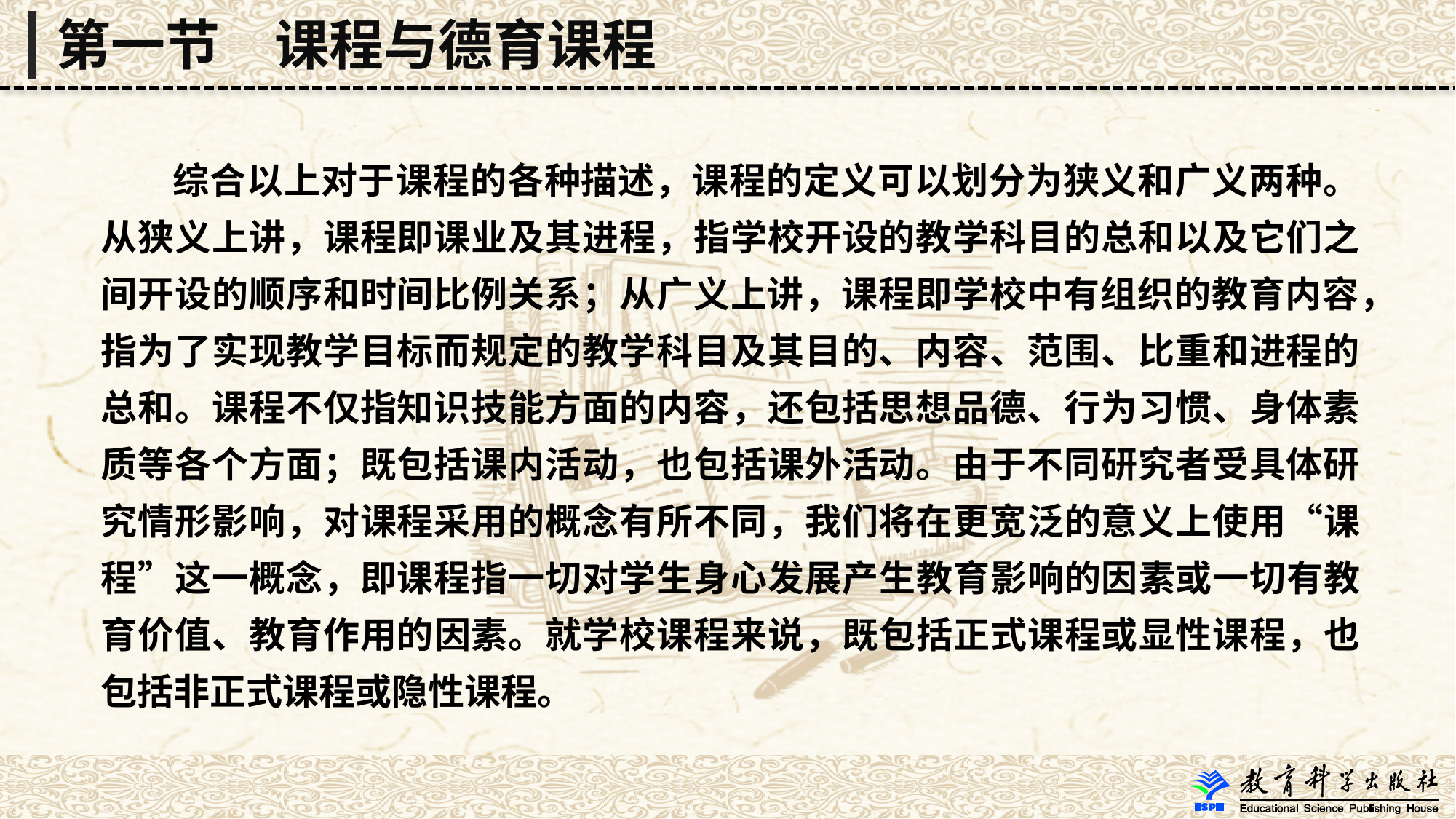

第一节　课程与德育课程
       综合以上对于课程的各种描述，课程的定义可以划分为狭义和广义两种。从狭义上讲，课程即课业及其进程，指学校开设的教学科目的总和以及它们之间开设的顺序和时间比例关系；从广义上讲，课程即学校中有组织的教育内容，指为了实现教学目标而规定的教学科目及其目的、内容、范围、比重和进程的总和。课程不仅指知识技能方面的内容，还包括思想品德、行为习惯、身体素质等各个方面；既包括课内活动，也包括课外活动。由于不同研究者受具体研究情形影响，对课程采用的概念有所不同，我们将在更宽泛的意义上使用“课程”这一概念，即课程指一切对学生身心发展产生教育影响的因素或一切有教育价值、教育作用的因素。就学校课程来说，既包括正式课程或显性课程，也包括非正式课程或隐性课程。